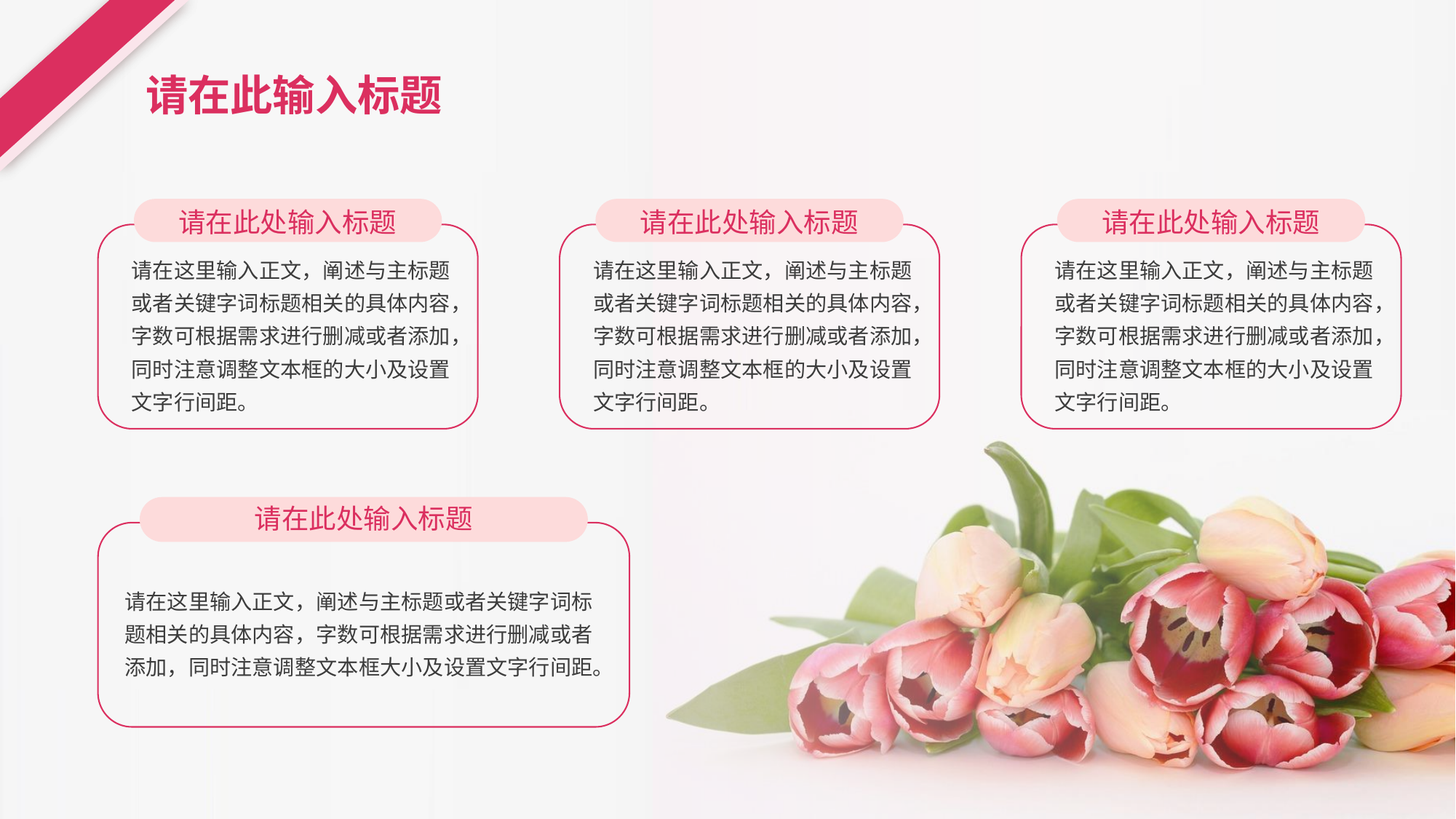

# 请在此输入标题

请在此处输入标题

请在这里输入正文，阐述与主标题或者关键字词标题相关的具体内容，字数可根据需求进行删减或者添加，同时注意调整文本框的大小及设置文字行间距。

请在此处输入标题

请在这里输入正文，阐述与主标题或者关键字词标题相关的具体内容，字数可根据需求进行删减或者添加，同时注意调整文本框的大小及设置文字行间距。

请在此处输入标题

请在这里输入正文，阐述与主标题或者关键字词标题相关的具体内容，字数可根据需求进行删减或者添加，同时注意调整文本框的大小及设置文字行间距。
请在此处输入标题

请在这里输入正文，阐述与主标题或者关键字词标题相关的具体内容，字数可根据需求进行删减或者添加，同时注意调整文本框大小及设置文字行间距。